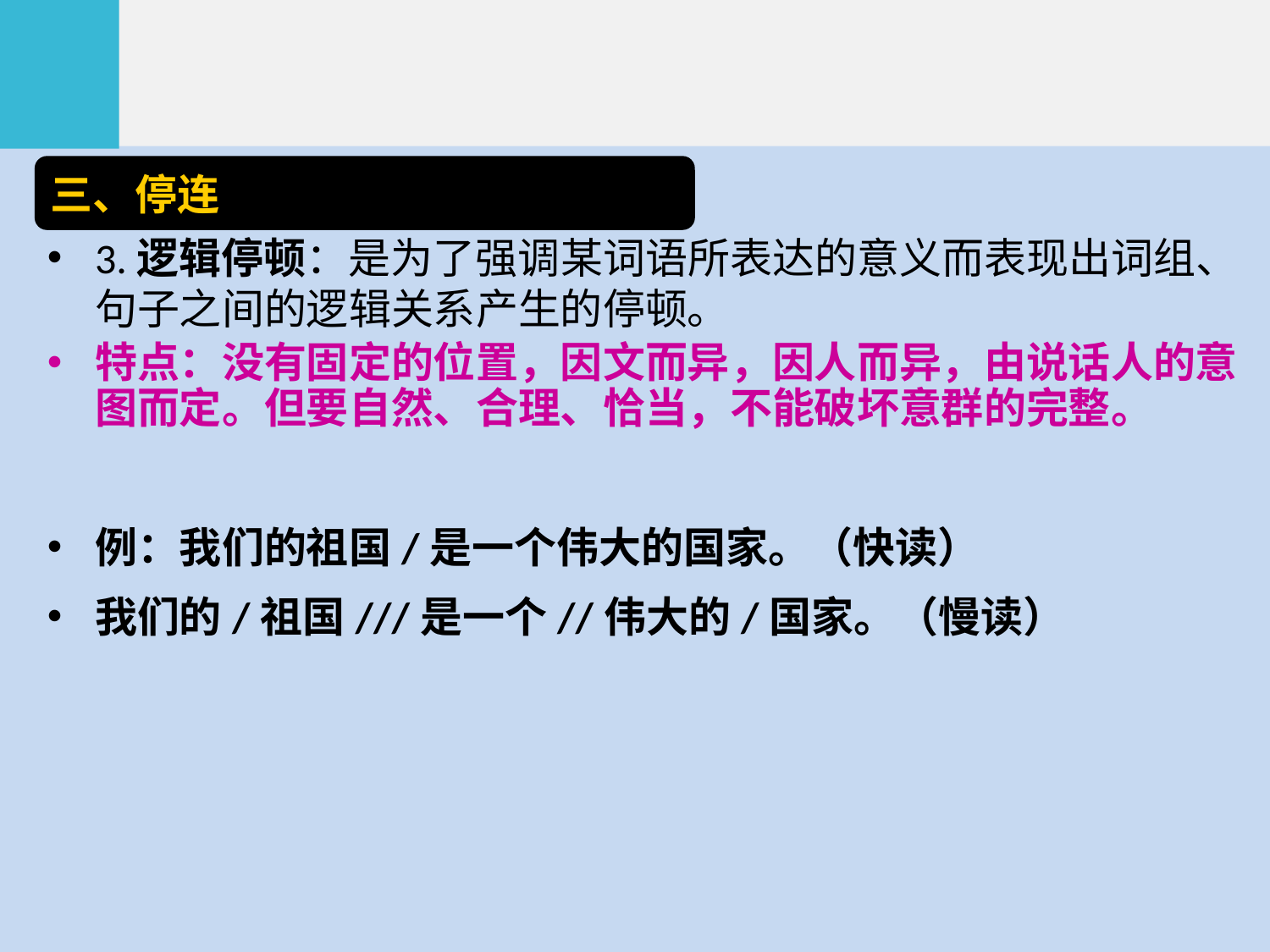

三、停连

3.逻辑停顿：是为了强调某词语所表达的意义而表现出词组、句子之间的逻辑关系产生的停顿。
特点：没有固定的位置，因文而异，因人而异，由说话人的意图而定。但要自然、合理、恰当，不能破坏意群的完整。

例：我们的祖国/是一个伟大的国家。（快读）
我们的/祖国///是一个//伟大的/国家。（慢读）